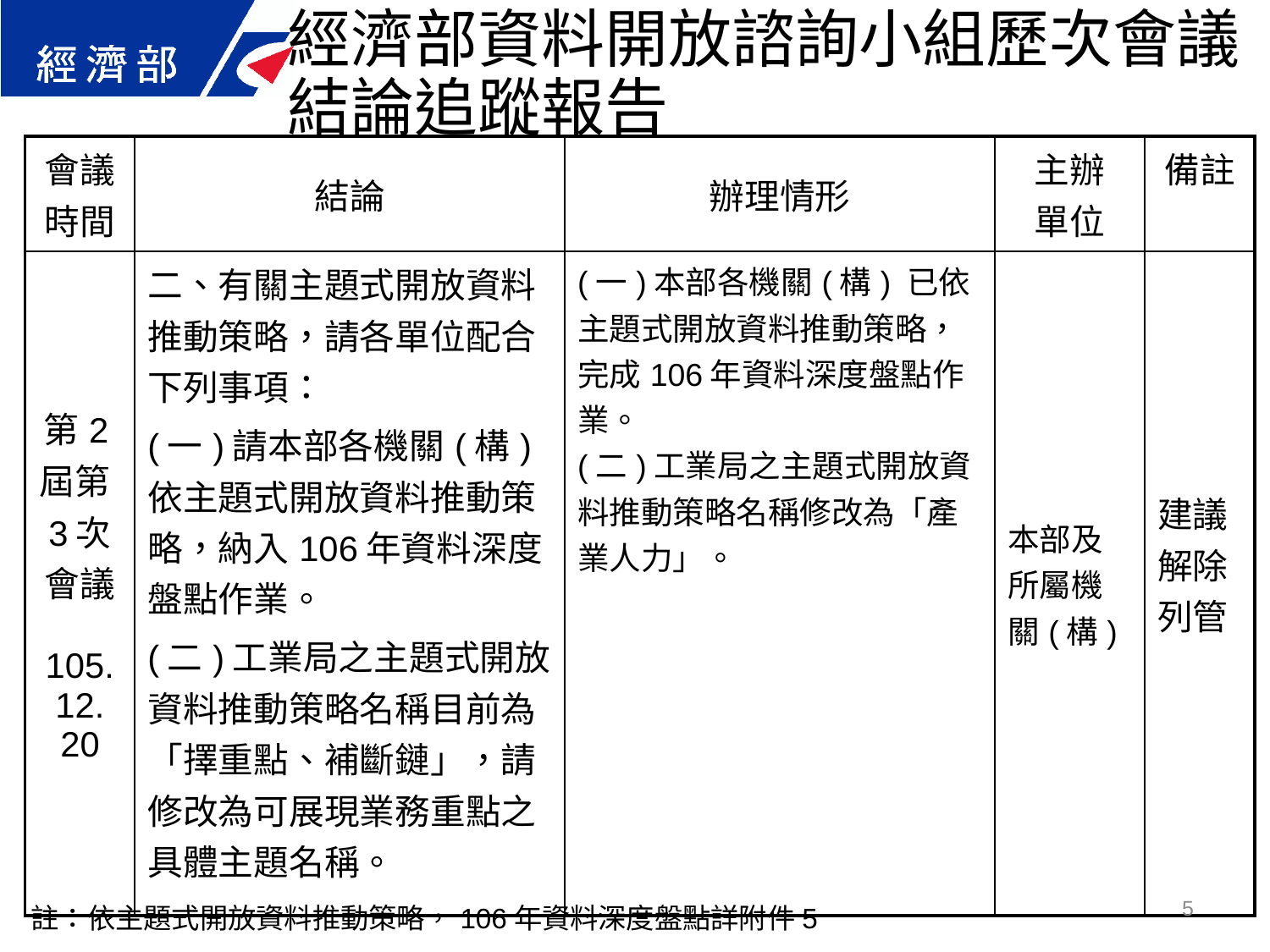

經濟部資料開放諮詢小組歷次會議結論追蹤報告
| 會議 時間 | 結論 | 辦理情形 | 主辦 單位 | 備註 |
| --- | --- | --- | --- | --- |
| 第2屆第3次 會議 105.12. 20 | 二、有關主題式開放資料推動策略，請各單位配合下列事項： (一)請本部各機關(構)依主題式開放資料推動策略，納入106年資料深度盤點作業。 (二)工業局之主題式開放資料推動策略名稱目前為「擇重點、補斷鏈」，請修改為可展現業務重點之具體主題名稱。 | (一)本部各機關(構) 已依主題式開放資料推動策略，完成106年資料深度盤點作業。 (二)工業局之主題式開放資料推動策略名稱修改為「產業人力」。 | 本部及所屬機關(構) | 建議解除列管 |
5
註：依主題式開放資料推動策略，106年資料深度盤點詳附件5